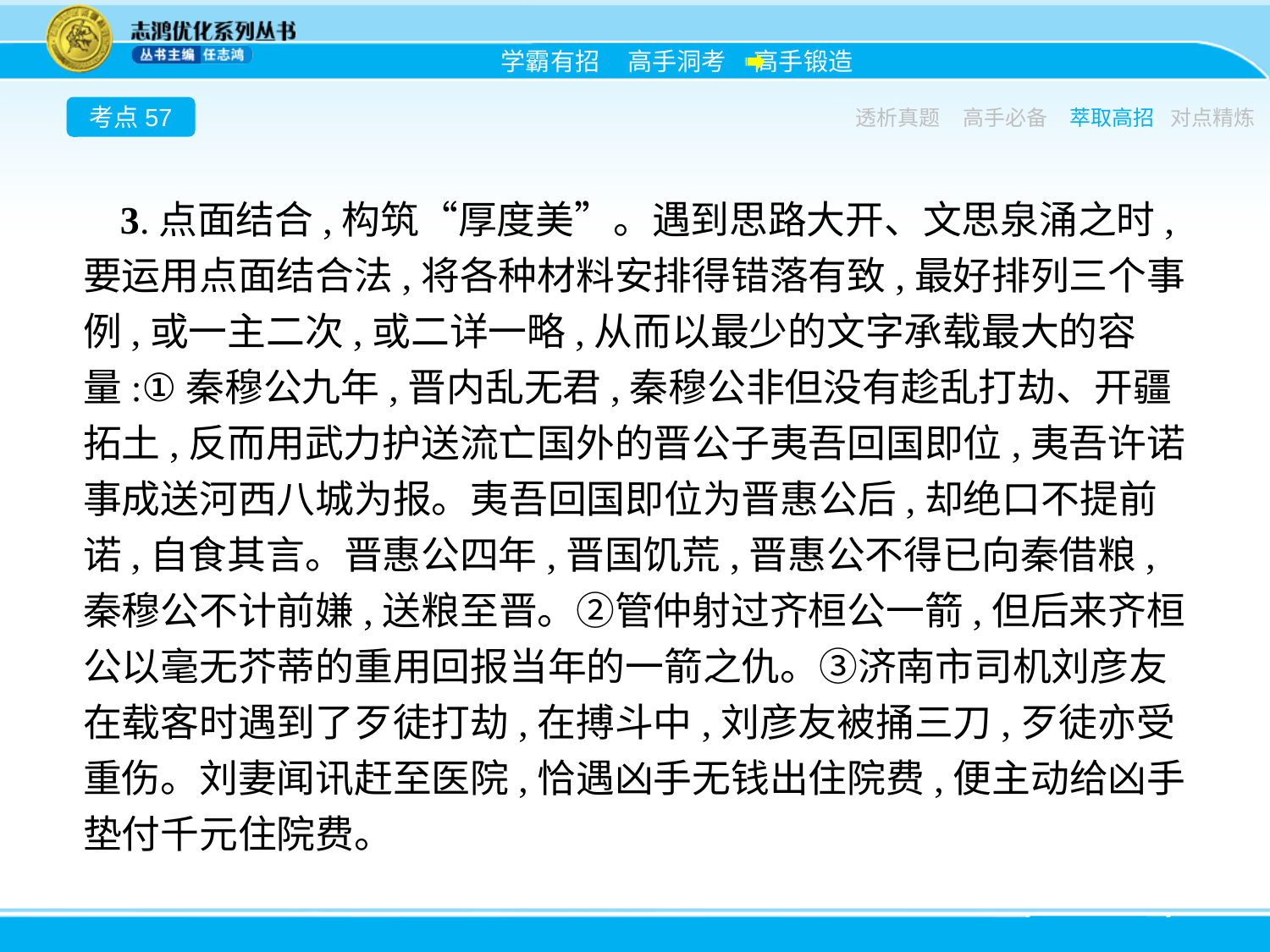

考点57
透析真题
高手必备
萃取高招
对点精炼
3.点面结合,构筑“厚度美”。遇到思路大开、文思泉涌之时,要运用点面结合法,将各种材料安排得错落有致,最好排列三个事例,或一主二次,或二详一略,从而以最少的文字承载最大的容量:①秦穆公九年,晋内乱无君,秦穆公非但没有趁乱打劫、开疆拓土,反而用武力护送流亡国外的晋公子夷吾回国即位,夷吾许诺事成送河西八城为报。夷吾回国即位为晋惠公后,却绝口不提前诺,自食其言。晋惠公四年,晋国饥荒,晋惠公不得已向秦借粮,秦穆公不计前嫌,送粮至晋。②管仲射过齐桓公一箭,但后来齐桓公以毫无芥蒂的重用回报当年的一箭之仇。③济南市司机刘彦友在载客时遇到了歹徒打劫,在搏斗中,刘彦友被捅三刀,歹徒亦受重伤。刘妻闻讯赶至医院,恰遇凶手无钱出住院费,便主动给凶手垫付千元住院费。